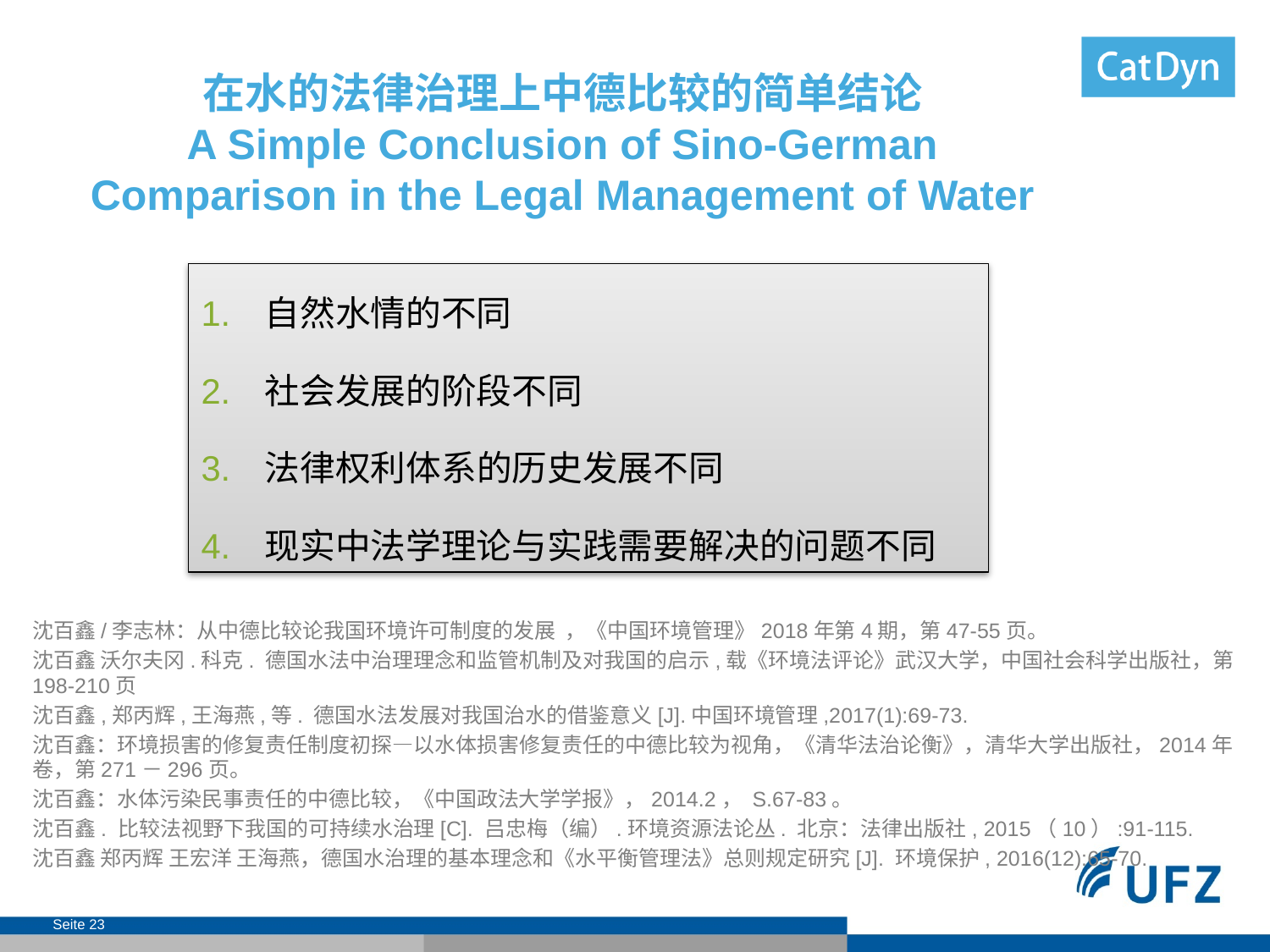

# 在水的法律治理上中德比较的简单结论 A Simple Conclusion of Sino-German Comparison in the Legal Management of Water
自然水情的不同
社会发展的阶段不同
法律权利体系的历史发展不同
现实中法学理论与实践需要解决的问题不同
沈百鑫/李志林：从中德比较论我国环境许可制度的发展  ，《中国环境管理》2018年第4期，第47-55页。
沈百鑫 沃尔夫冈.科克. 德国水法中治理理念和监管机制及对我国的启示,载《环境法评论》武汉大学，中国社会科学出版社，第198-210页
沈百鑫,郑丙辉,王海燕,等. 德国水法发展对我国治水的借鉴意义[J].中国环境管理,2017(1):69-73.
沈百鑫：环境损害的修复责任制度初探—以水体损害修复责任的中德比较为视角，《清华法治论衡》，清华大学出版社，2014年卷，第271－296页。
沈百鑫：水体污染民事责任的中德比较，《中国政法大学学报》，2014.2， S.67-83。
沈百鑫. 比较法视野下我国的可持续水治理[C]. 吕忠梅（编）.环境资源法论丛. 北京：法律出版社, 2015（10）:91-115.
沈百鑫 郑丙辉 王宏洋 王海燕，德国水治理的基本理念和《水平衡管理法》总则规定研究[J]. 环境保护, 2016(12):65-70.

Seite 23